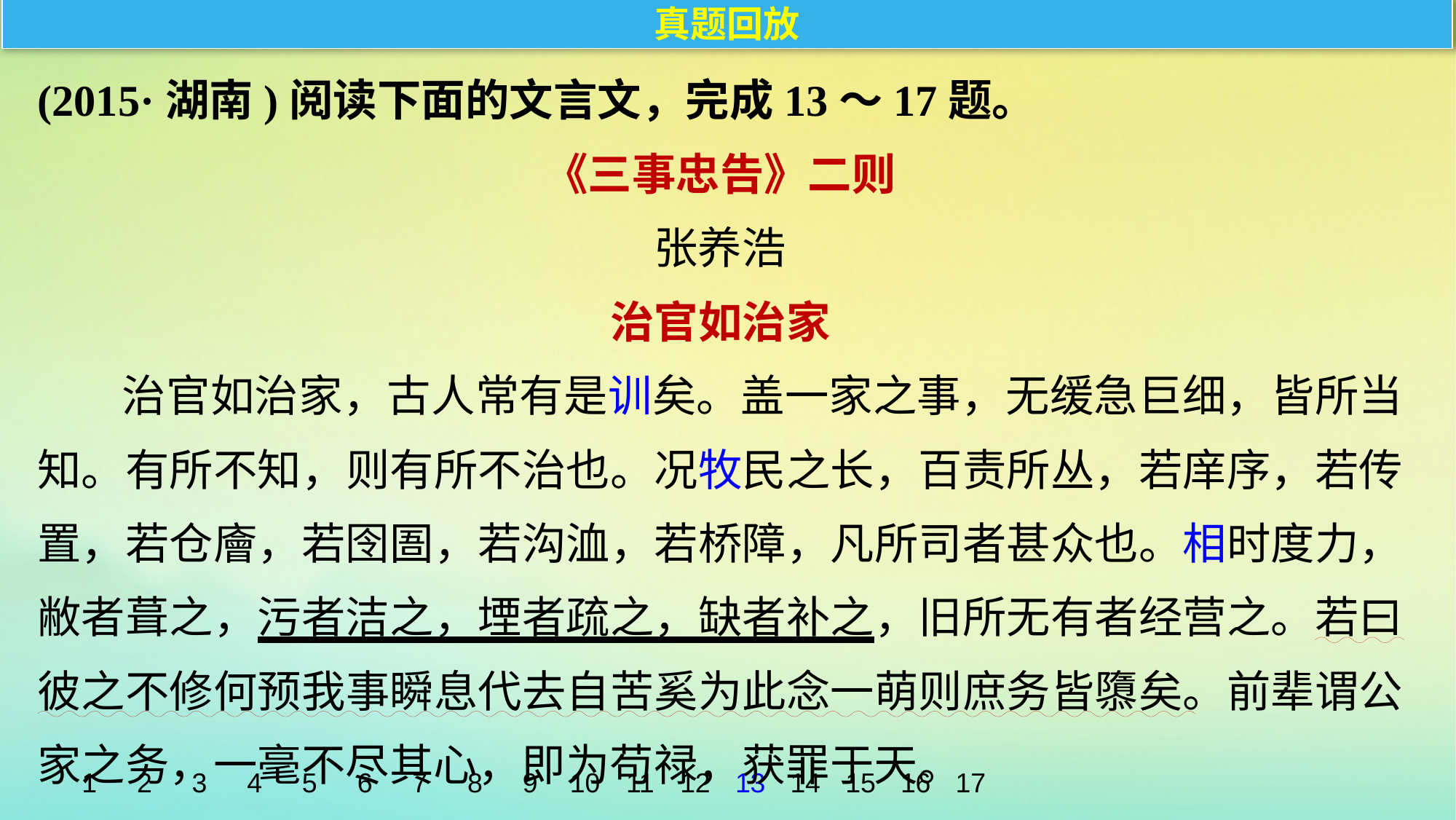

真题回放
(2015·湖南)阅读下面的文言文，完成13～17题。
《三事忠告》二则
张养浩
治官如治家
治官如治家，古人常有是训矣。盖一家之事，无缓急巨细，皆所当知。有所不知，则有所不治也。况牧民之长，百责所丛，若庠序，若传置，若仓廥，若囹圄，若沟洫，若桥障，凡所司者甚众也。相时度力，敝者葺之，污者洁之，堙者疏之，缺者补之，旧所无有者经营之。若曰彼之不修何预我事瞬息代去自苦奚为此念一萌则庶务皆隳矣。前辈谓公家之务，一毫不尽其心，即为苟禄，获罪于天。
1
2
3
4
5
6
7
8
9
10
11
12
13
14
15
16
17